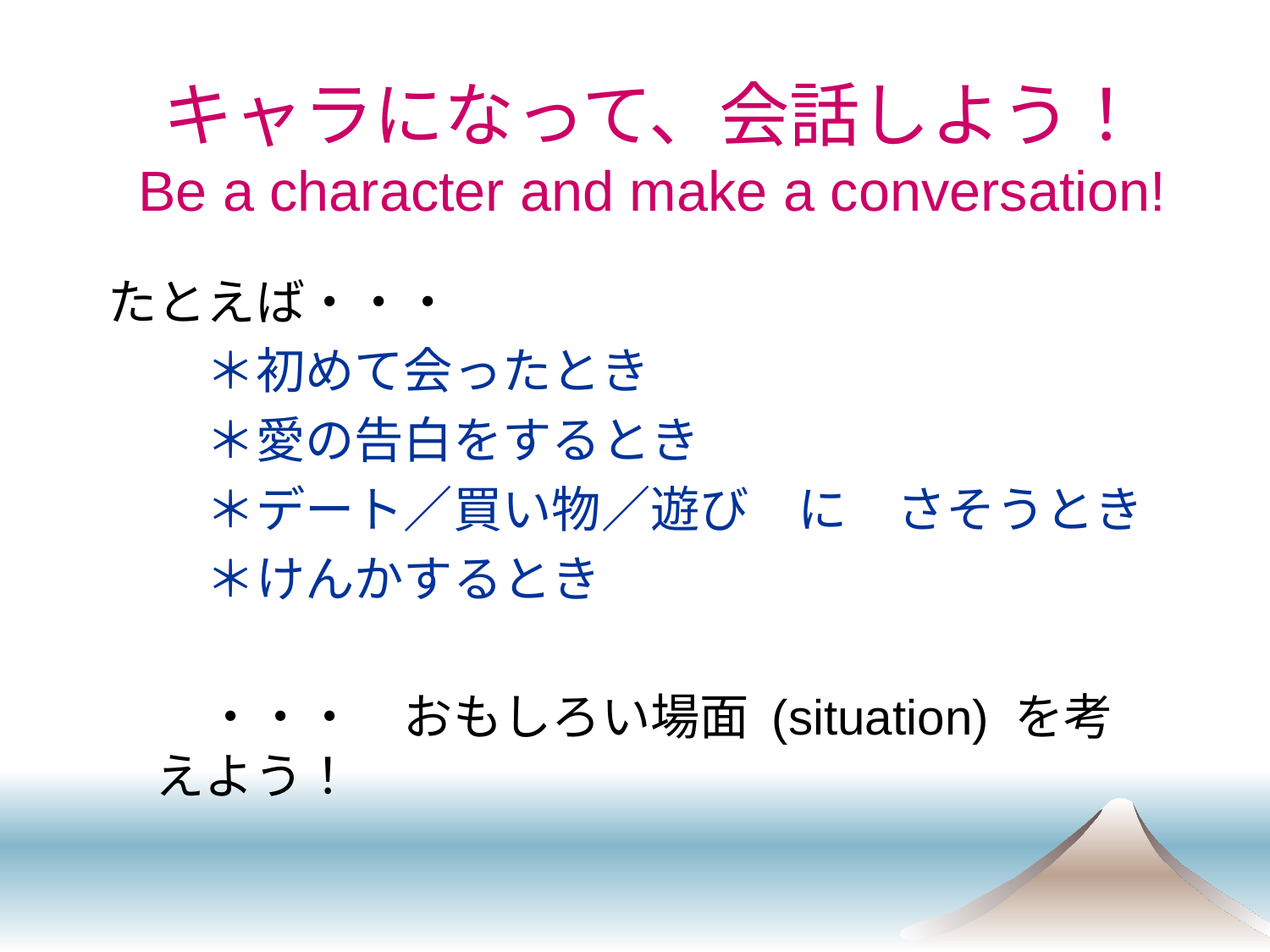

キャラになって、会話しよう！
Be a character and make a conversation!
たとえば・・・
　　＊初めて会ったとき
　　＊愛の告白をするとき
　　＊デート／買い物／遊び　に　さそうとき
　　＊けんかするとき

　　・・・　おもしろい場面 (situation) を考えよう！